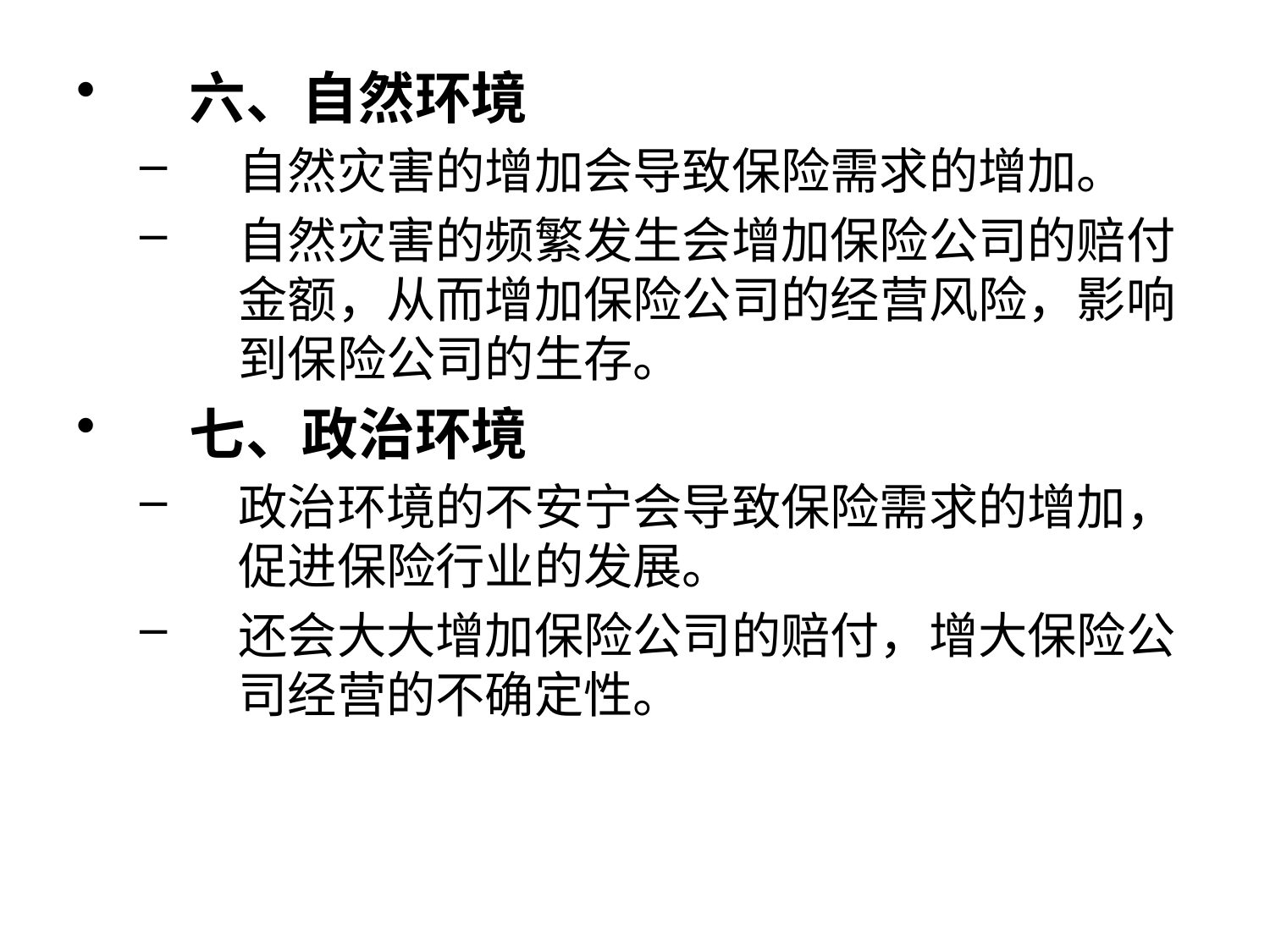

六、自然环境
自然灾害的增加会导致保险需求的增加。
自然灾害的频繁发生会增加保险公司的赔付金额，从而增加保险公司的经营风险，影响到保险公司的生存。
七、政治环境
政治环境的不安宁会导致保险需求的增加，促进保险行业的发展。
还会大大增加保险公司的赔付，增大保险公司经营的不确定性。